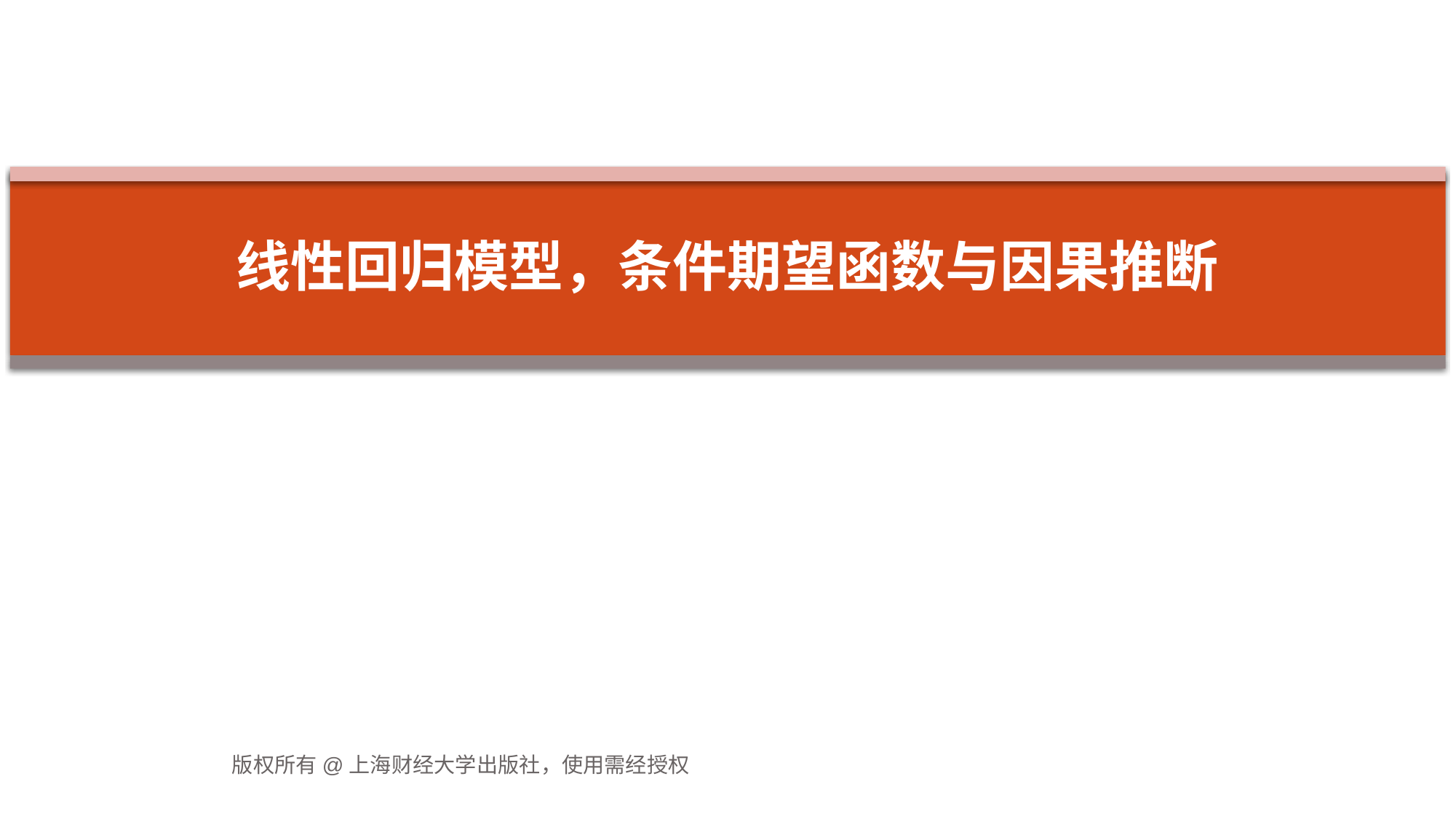

# 线性回归模型，条件期望函数与因果推断

版权所有@上海财经大学出版社，使用需经授权